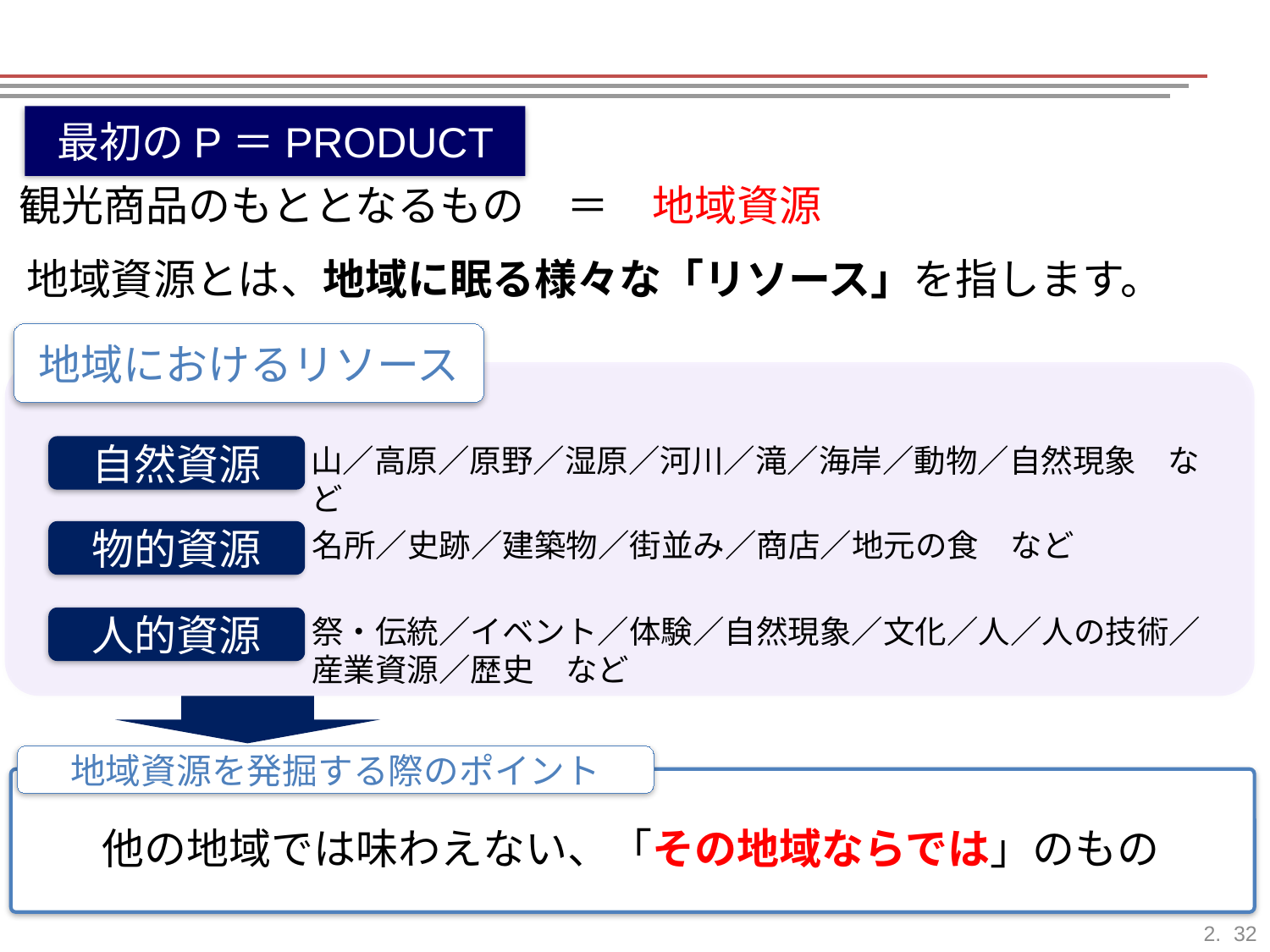

最初のP＝PRODUCT
観光商品のもととなるもの　＝　地域資源
地域資源とは、地域に眠る様々な「リソース」を指します。
地域におけるリソース

山／高原／原野／湿原／河川／滝／海岸／動物／自然現象　など
自然資源
名所／史跡／建築物／街並み／商店／地元の食　など
物的資源
祭・伝統／イベント／体験／自然現象／文化／人／人の技術／産業資源／歴史　など
人的資源

地域資源を発掘する際のポイント

他の地域では味わえない、「その地域ならでは」のもの
32